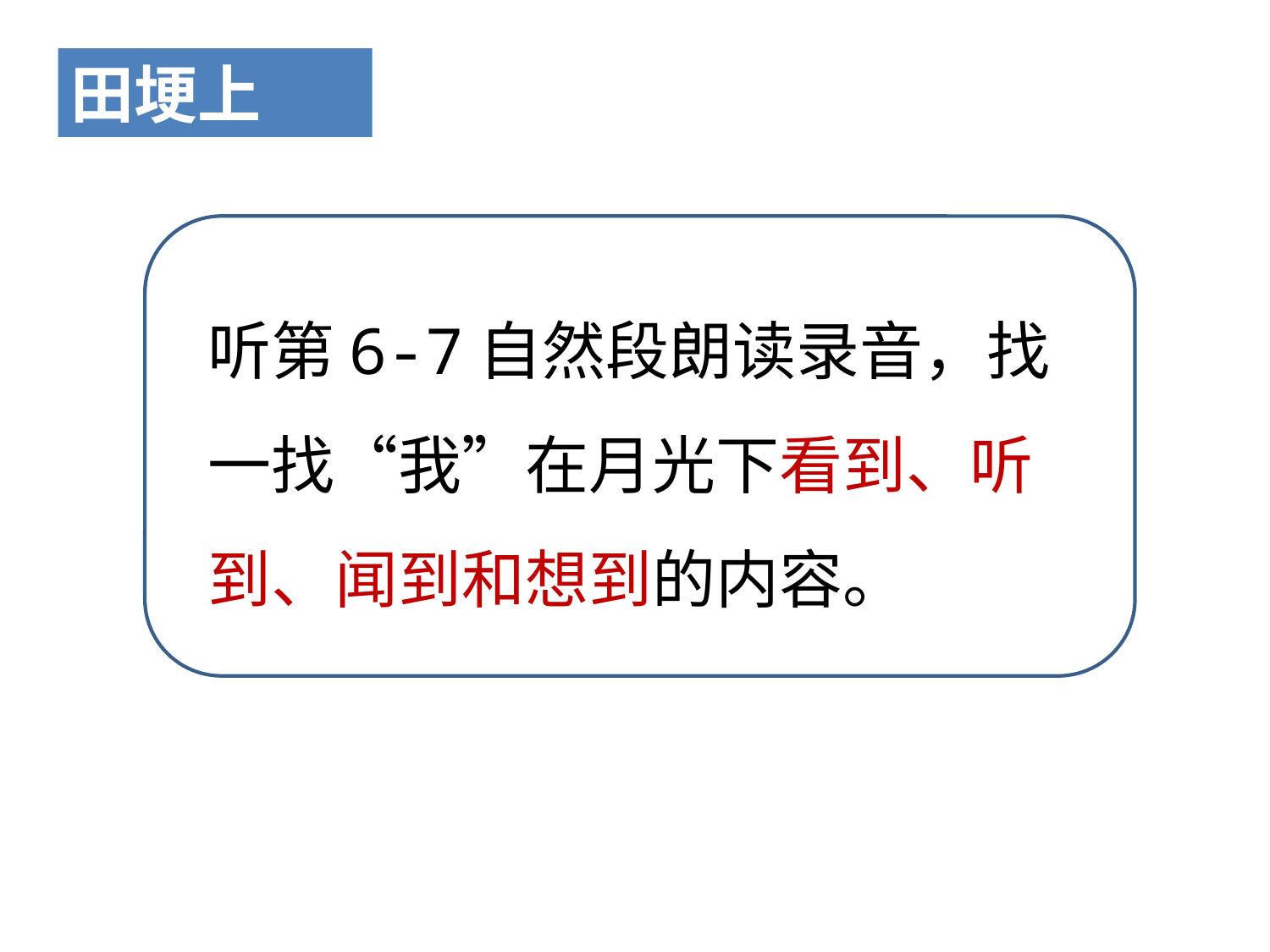

田埂上

听第6-7自然段朗读录音，找一找“我”在月光下看到、听到、闻到和想到的内容。